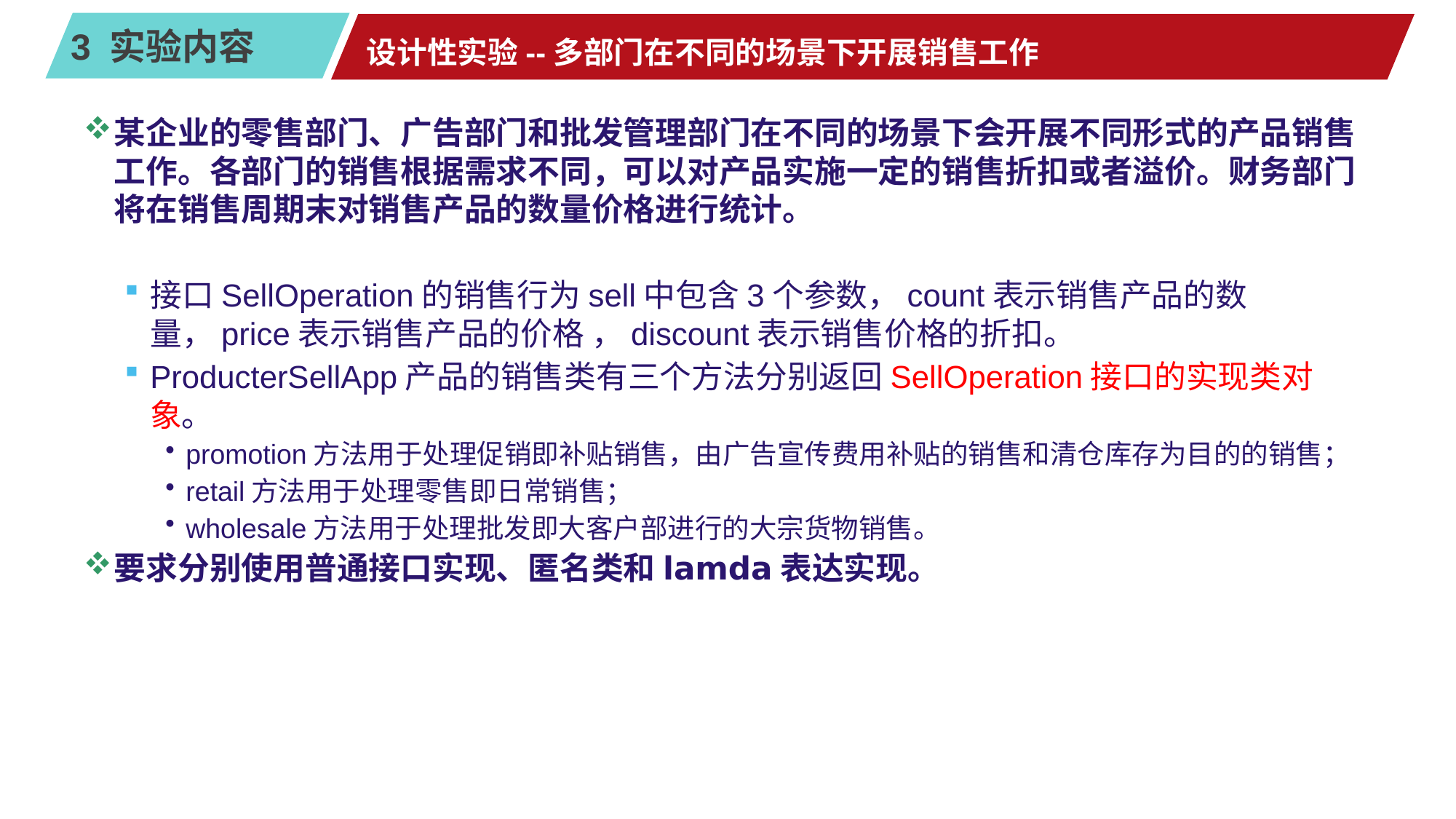

# 设计性实验--多部门在不同的场景下开展销售工作
某企业的零售部门、广告部门和批发管理部门在不同的场景下会开展不同形式的产品销售工作。各部门的销售根据需求不同，可以对产品实施一定的销售折扣或者溢价。财务部门将在销售周期末对销售产品的数量价格进行统计。

接口SellOperation的销售行为sell中包含3个参数，count表示销售产品的数量，price表示销售产品的价格 ，discount表示销售价格的折扣。
ProducterSellApp产品的销售类有三个方法分别返回SellOperation接口的实现类对象。
promotion方法用于处理促销即补贴销售，由广告宣传费用补贴的销售和清仓库存为目的的销售；
retail方法用于处理零售即日常销售；
wholesale方法用于处理批发即大客户部进行的大宗货物销售。
要求分别使用普通接口实现、匿名类和lamda表达实现。